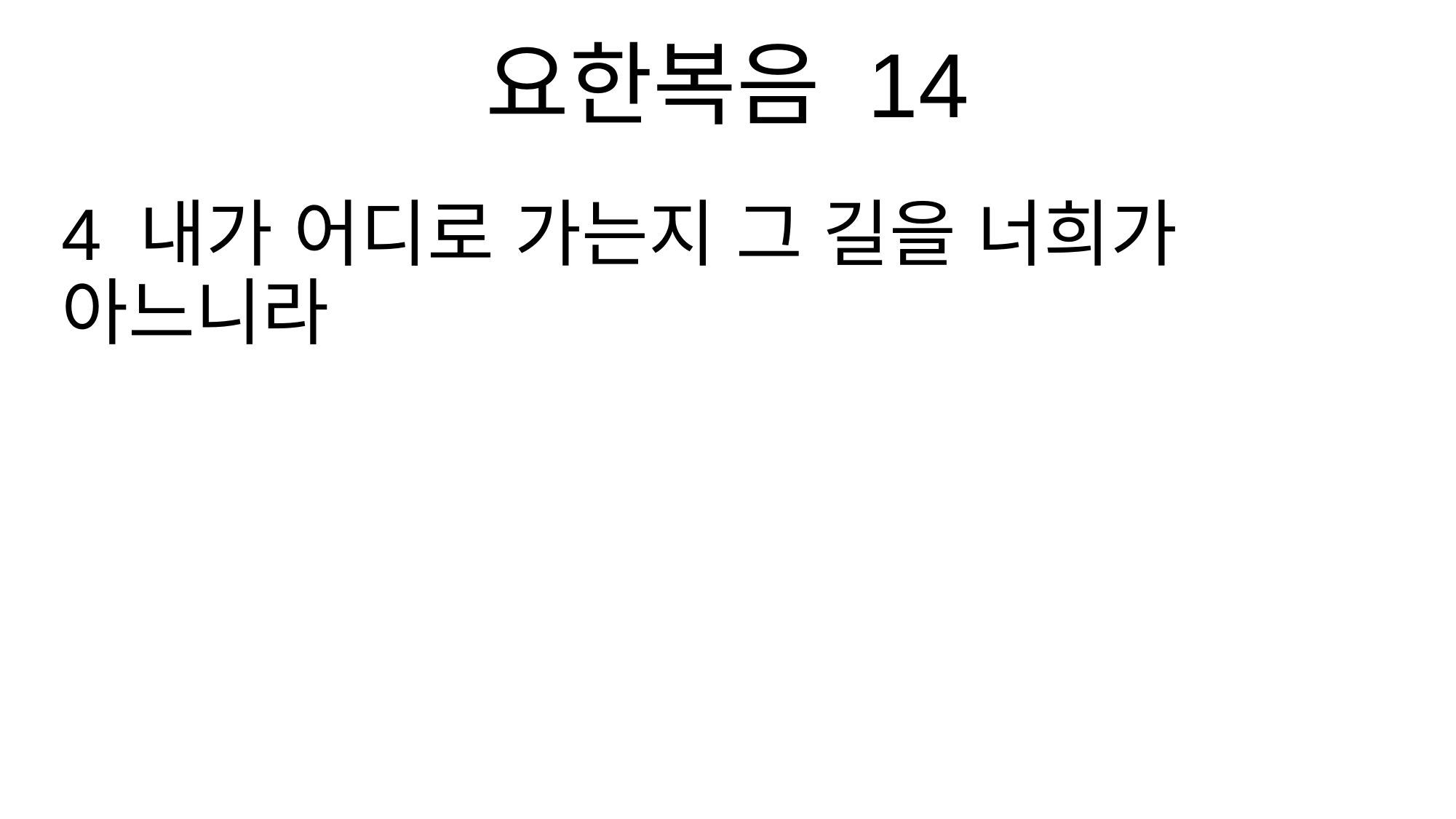

요한복음 14
4 내가 어디로 가는지 그 길을 너희가 아느니라